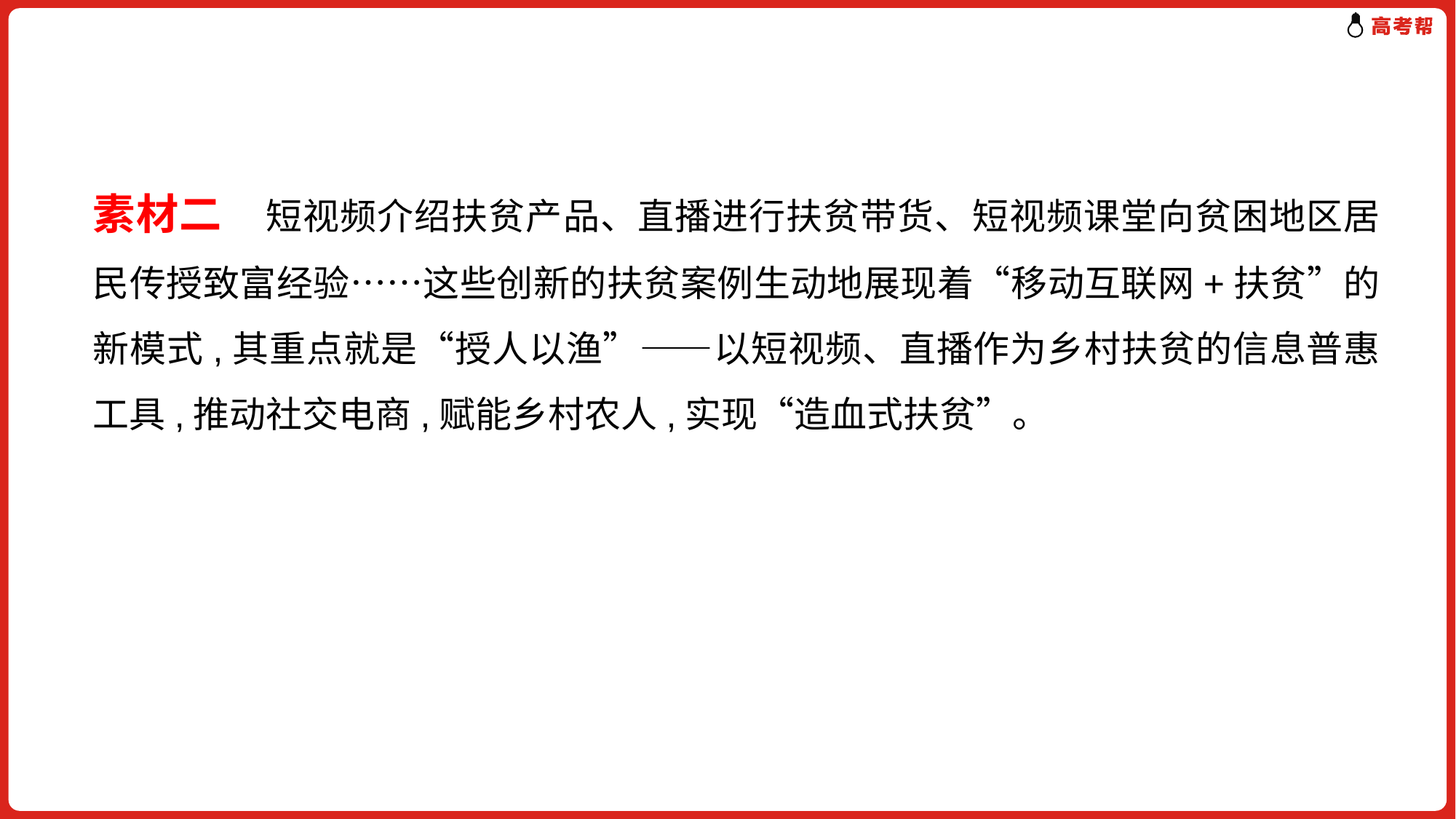

素材二　短视频介绍扶贫产品、直播进行扶贫带货、短视频课堂向贫困地区居民传授致富经验……这些创新的扶贫案例生动地展现着“移动互联网+扶贫”的新模式,其重点就是“授人以渔”——以短视频、直播作为乡村扶贫的信息普惠工具,推动社交电商,赋能乡村农人,实现“造血式扶贫”。